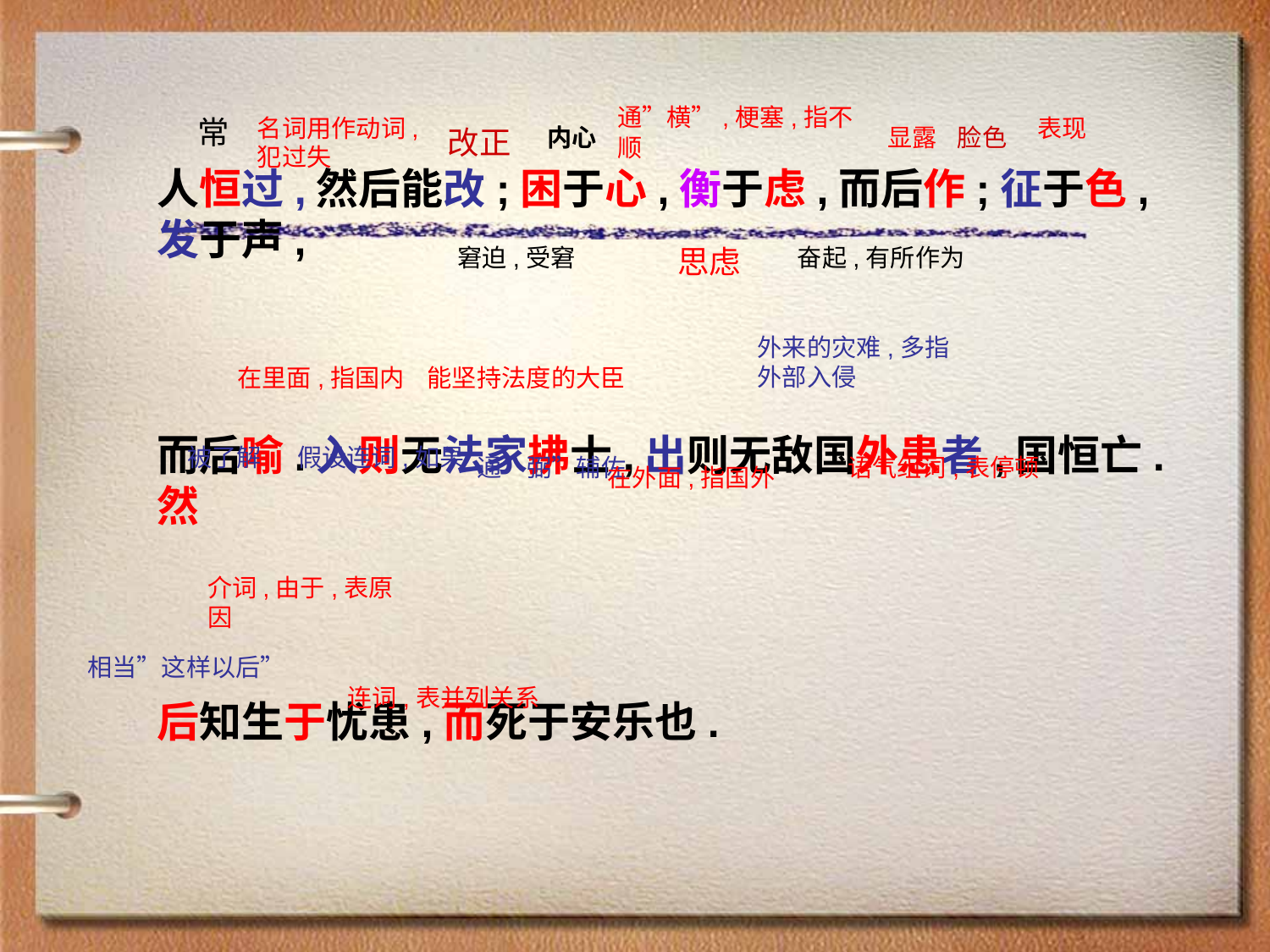

通”横”,梗塞,指不顺
常
名词用作动词,犯过失
表现
改正
内心
显露
脸色
人恒过,然后能改;困于心,衡于虑,而后作;征于色,发于声,

而后喻.入则无法家拂士,出则无敌国外患者,国恒亡.然

后知生于忧患,而死于安乐也.
窘迫,受窘
思虑
奋起,有所作为
外来的灾难,多指外部入侵
在里面,指国内
能坚持法度的大臣
被了解
假设连词,如果
通”弼”辅佐
语气组词,表停顿
在外面,指国外
介词,由于,表原因
相当”这样以后”
连词,表并列关系